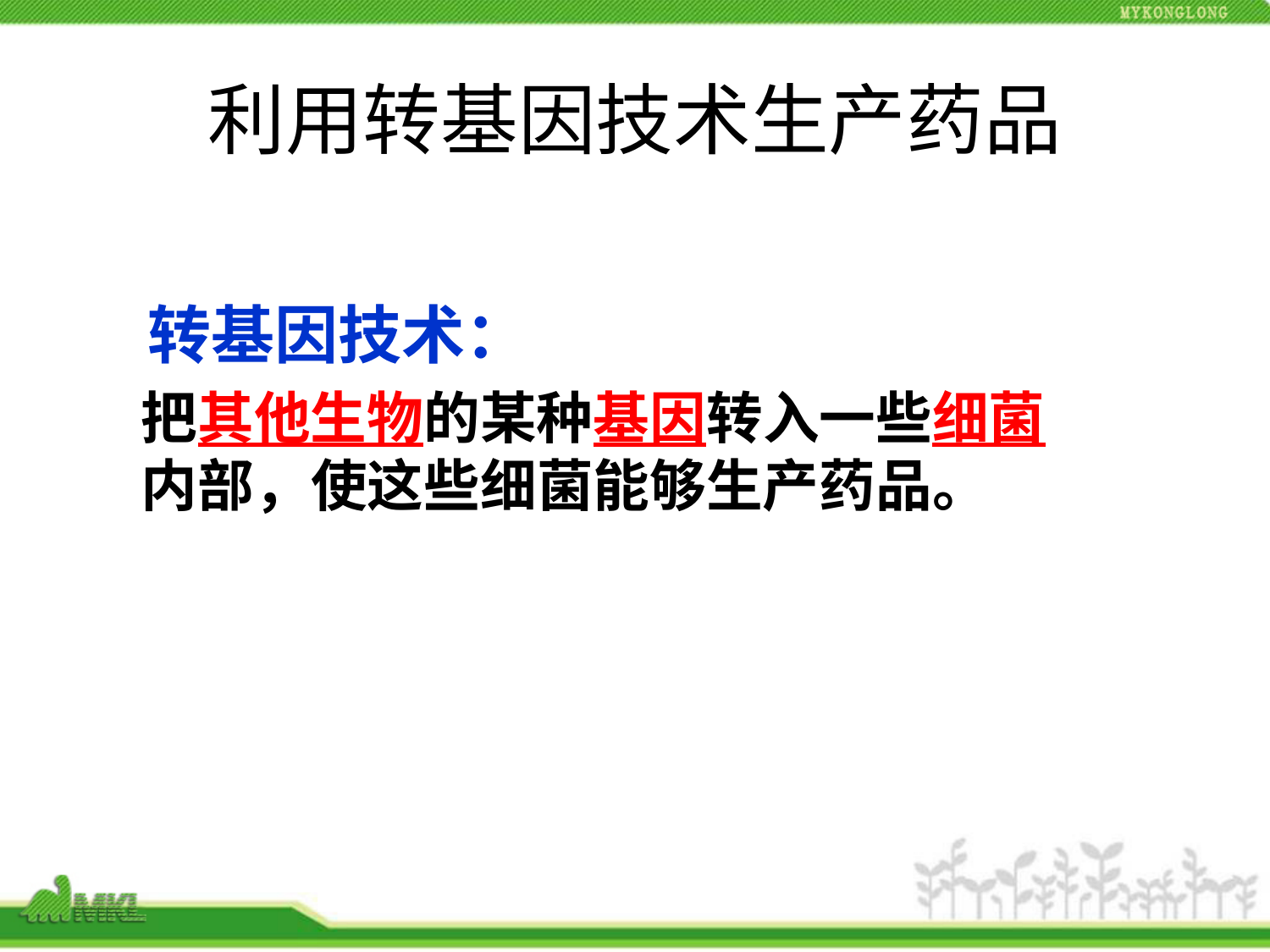

# 利用转基因技术生产药品
转基因技术：
把其他生物的某种基因转入一些细菌内部，使这些细菌能够生产药品。